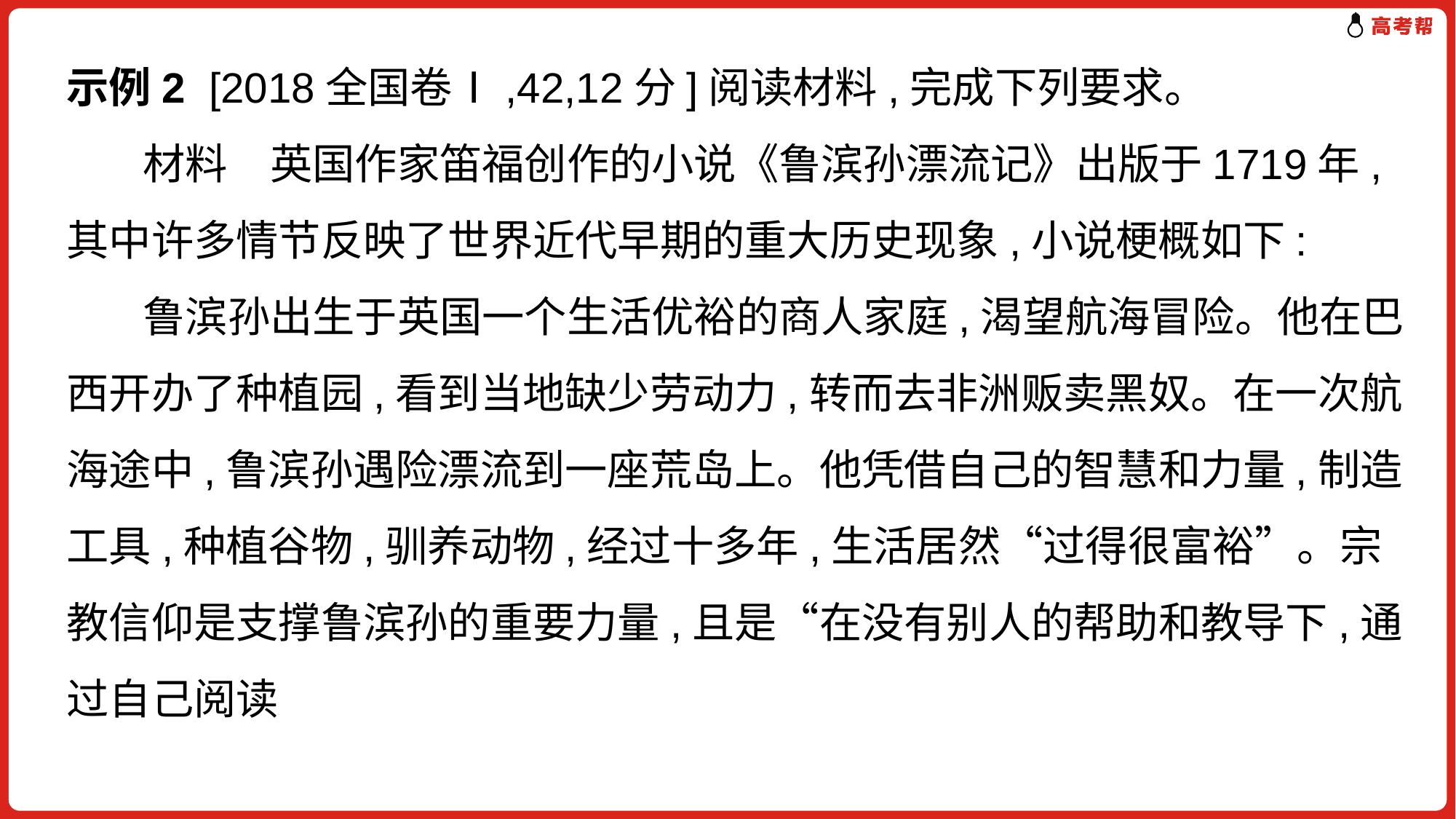

示例2  [2018全国卷Ⅰ,42,12分]阅读材料,完成下列要求。
       材料　英国作家笛福创作的小说《鲁滨孙漂流记》出版于1719年,其中许多情节反映了世界近代早期的重大历史现象,小说梗概如下:
       鲁滨孙出生于英国一个生活优裕的商人家庭,渴望航海冒险。他在巴西开办了种植园,看到当地缺少劳动力,转而去非洲贩卖黑奴。在一次航海途中,鲁滨孙遇险漂流到一座荒岛上。他凭借自己的智慧和力量,制造工具,种植谷物,驯养动物,经过十多年,生活居然“过得很富裕”。宗教信仰是支撑鲁滨孙的重要力量,且是“在没有别人的帮助和教导下,通过自己阅读